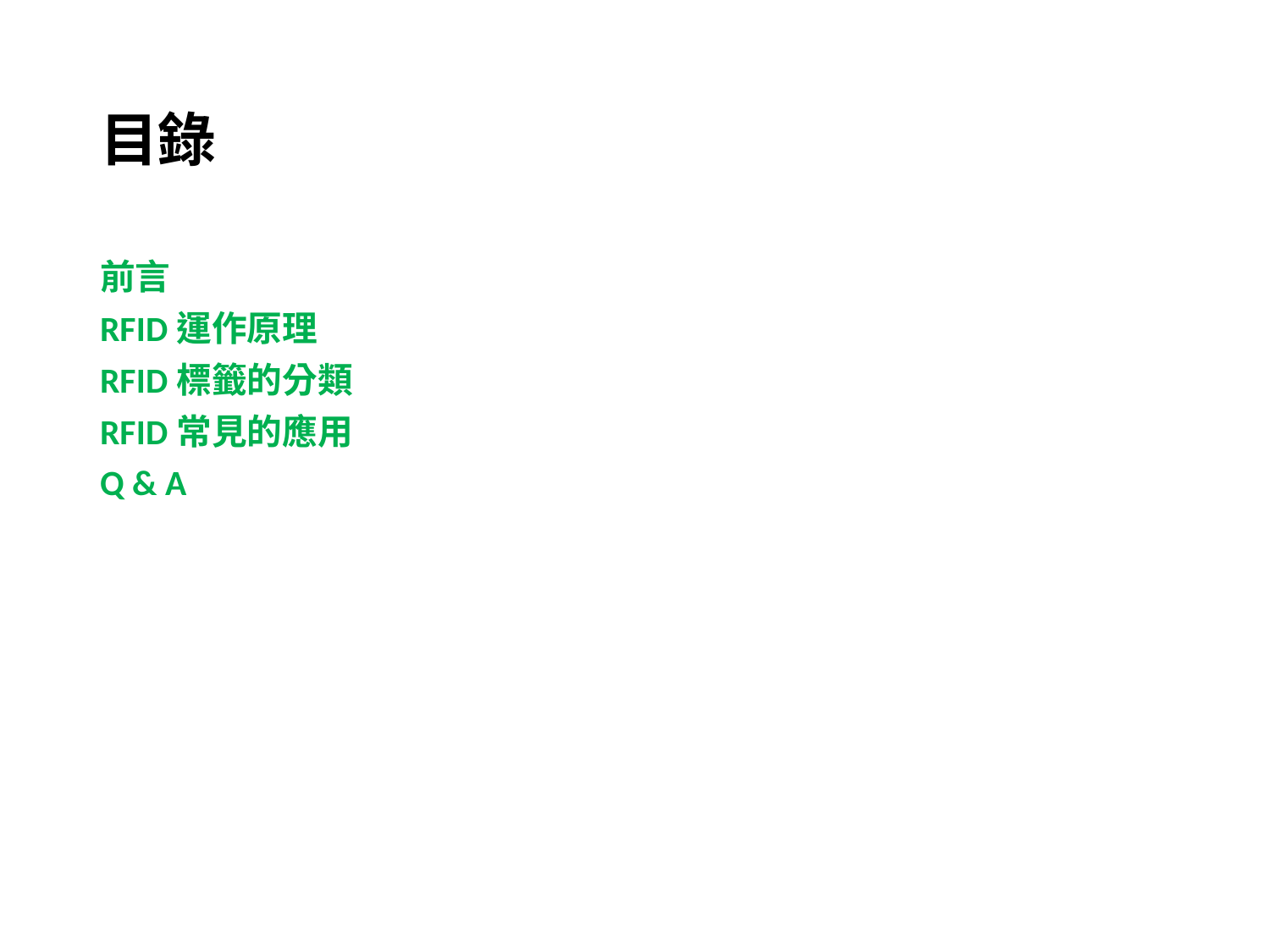

# 目錄
前言
RFID運作原理
RFID標籤的分類
RFID常見的應用
Q & A